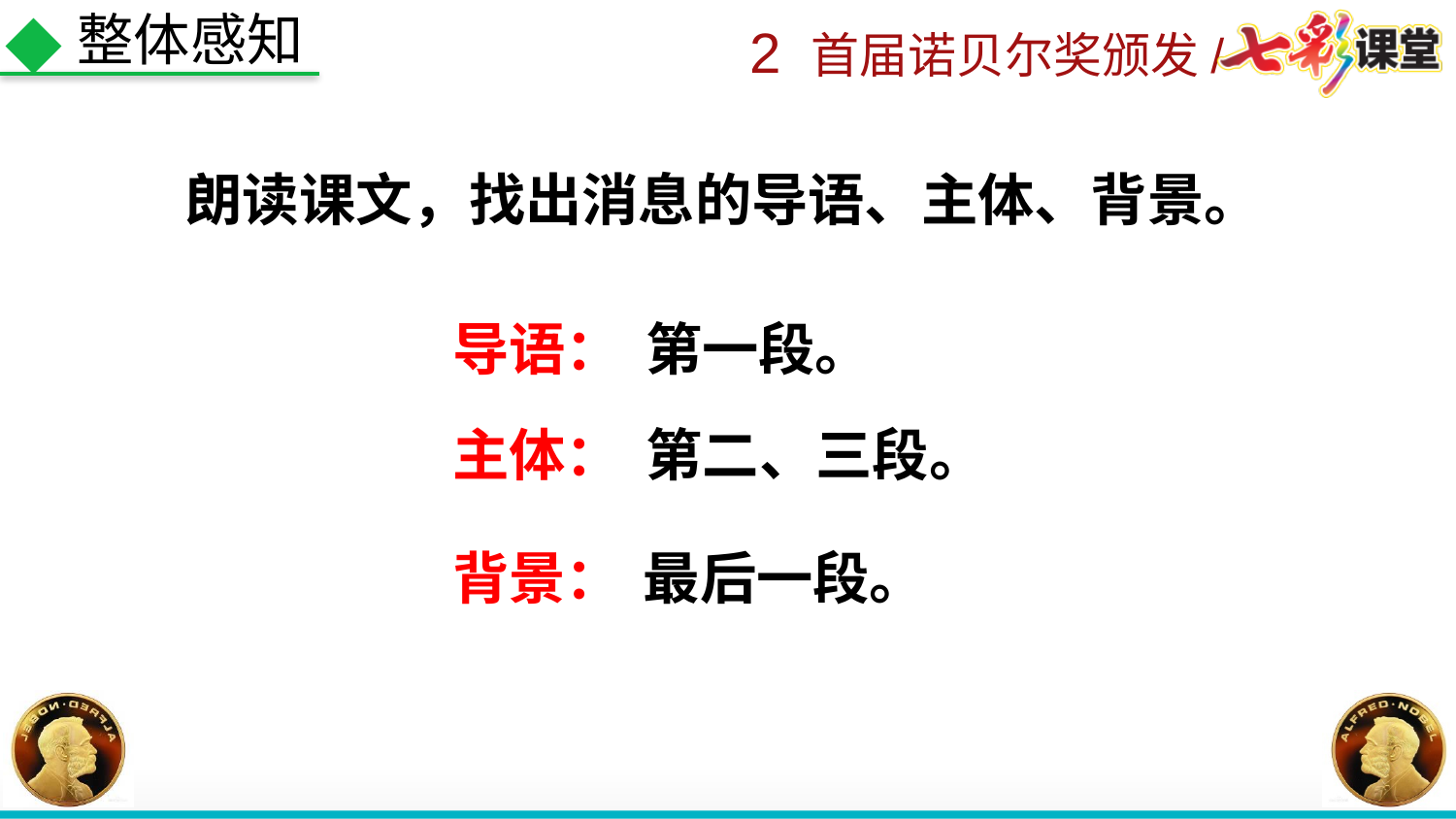

整体感知

朗读课文，找出消息的导语、主体、背景。
导语：
第一段。
主体：
第二、三段。
背景：
最后一段。